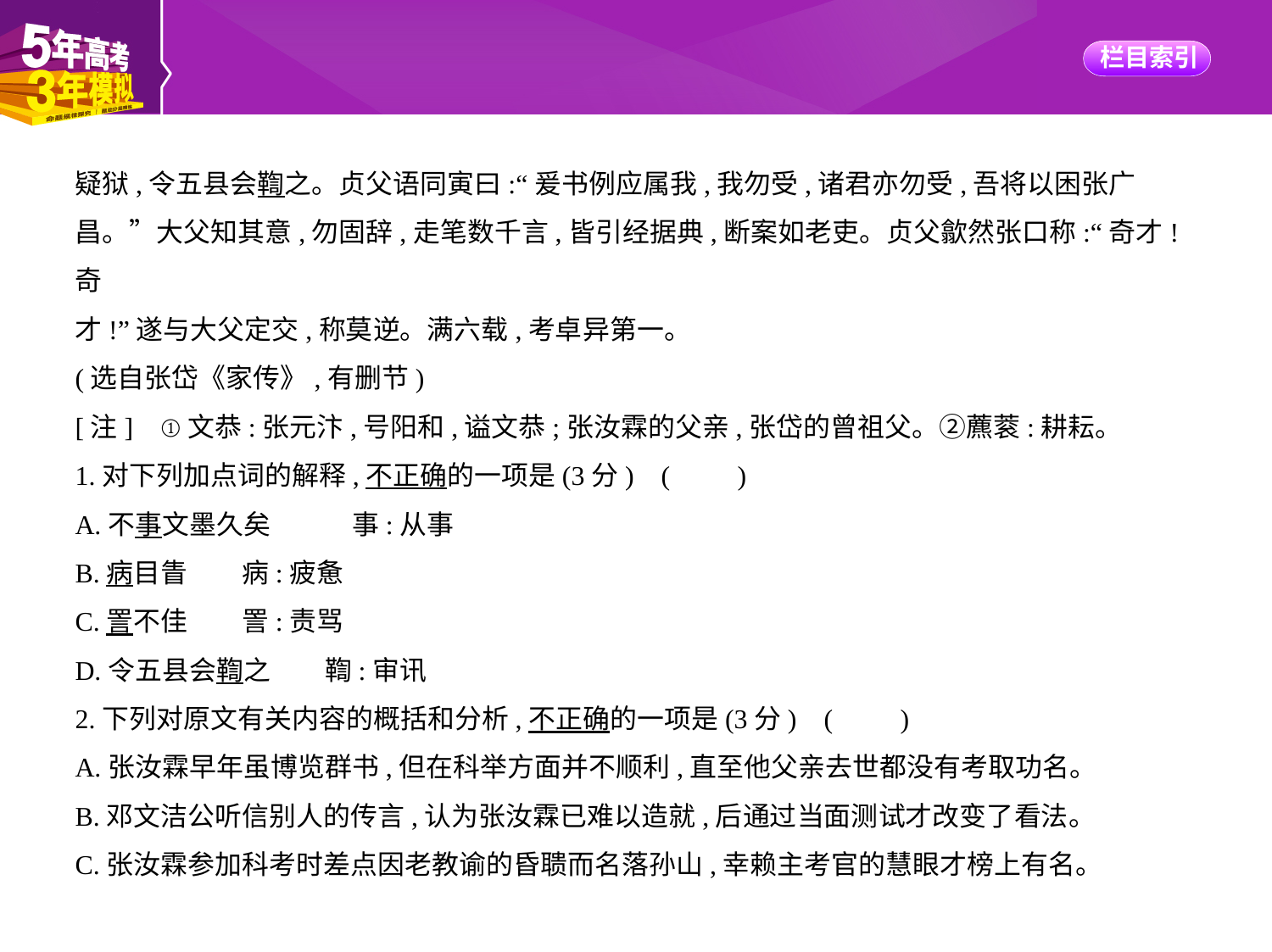

疑狱,令五县会鞫之。贞父语同寅曰:“爰书例应属我,我勿受,诸君亦勿受,吾将以困张广
昌。”大父知其意,勿固辞,走笔数千言,皆引经据典,断案如老吏。贞父歙然张口称:“奇才!奇
才!”遂与大父定交,称莫逆。满六载,考卓异第一。
(选自张岱《家传》,有删节)
[注]    ①文恭:张元汴,号阳和,谥文恭;张汝霖的父亲,张岱的曾祖父。②藨蓘:耕耘。
1.对下列加点词的解释,不正确的一项是(3分) (　　)
A.不事文墨久矣　　　事:从事
B.病目眚　　病:疲惫
C.詈不佳　　詈:责骂
D.令五县会鞫之　　鞫:审讯
2.下列对原文有关内容的概括和分析,不正确的一项是(3分) (　　)
A.张汝霖早年虽博览群书,但在科举方面并不顺利,直至他父亲去世都没有考取功名。
B.邓文洁公听信别人的传言,认为张汝霖已难以造就,后通过当面测试才改变了看法。
C.张汝霖参加科考时差点因老教谕的昏聩而名落孙山,幸赖主考官的慧眼才榜上有名。